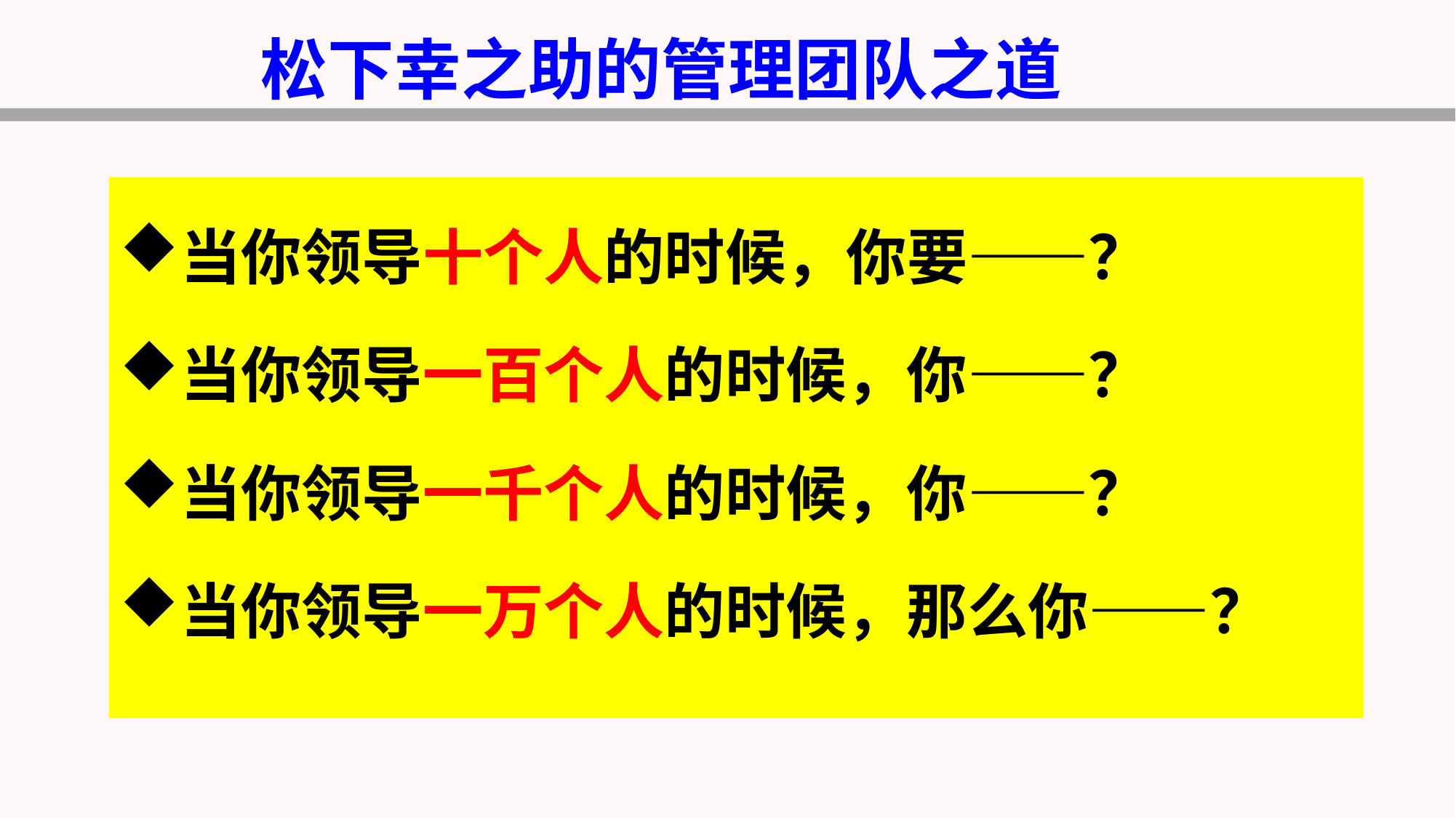

松下幸之助的管理团队之道
当你领导十个人的时候，你要——？
当你领导一百个人的时候，你——？
当你领导一千个人的时候，你——？
当你领导一万个人的时候，那么你——？